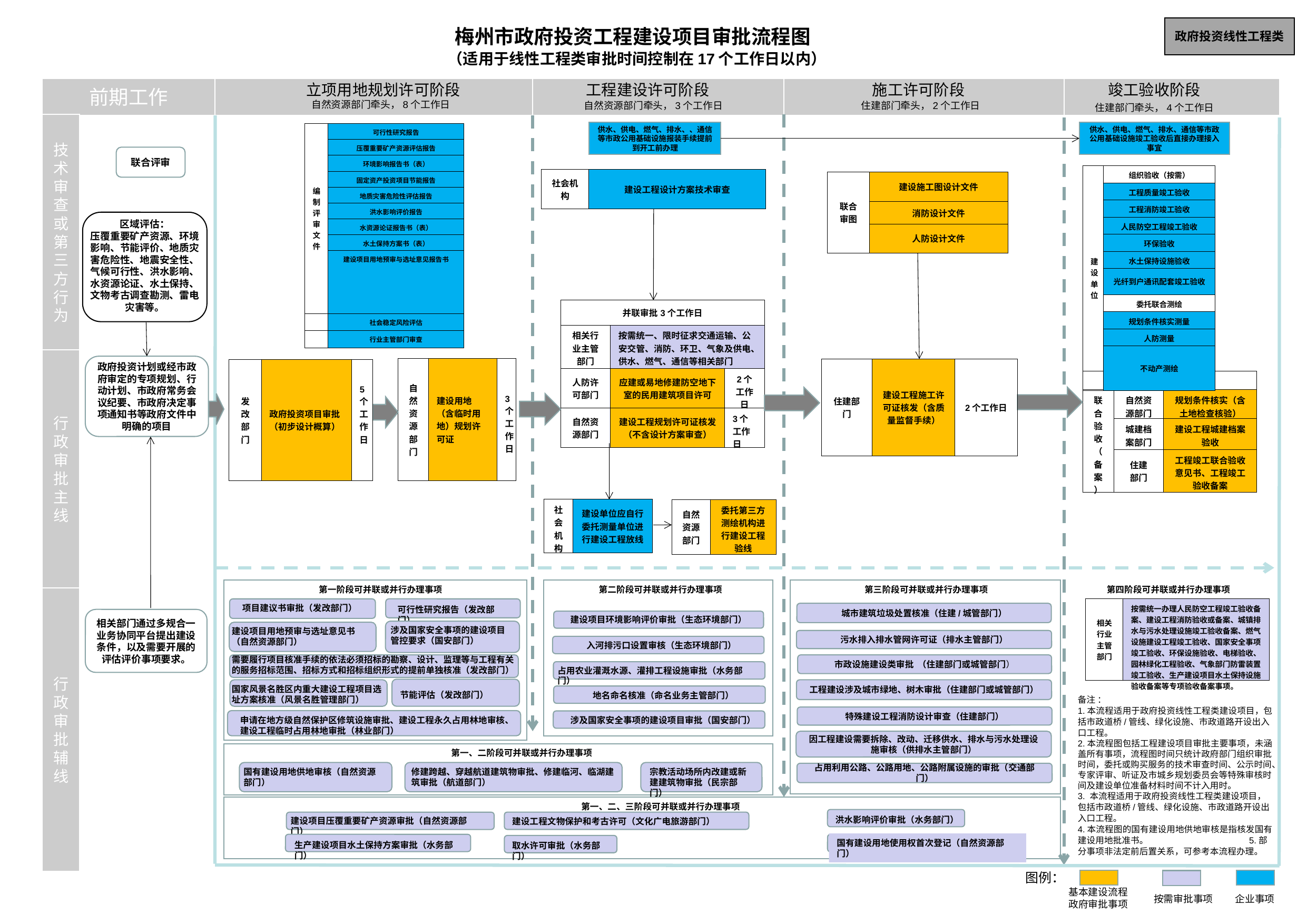

政府投资线性工程类
梅州市政府投资工程建设项目审批流程图
（适用于线性工程类审批时间控制在17个工作日以内）
立项用地规划许可阶段
工程建设许可阶段
施工许可阶段
竣工验收阶段

前期工作

自然资源部门牵头，8个工作日
自然资源部门牵头，3个工作日
住建部门牵头，2个工作日
住建部门牵头，4个工作日
技术审查或第三方行为
供水、供电、燃气、排水、、通信等市政公用基础设施报装手续提前到开工前办理
供水、供电、燃气、排水、通信等市政公用基础设施竣工验收后直接办理接入事宜
| 编制评审文件 | 可行性研究报告 |
| --- | --- |
|  | 压覆重要矿产资源评估报告 |
|  | 环境影响报告书（表） |
|  | 固定资产投资项目节能报告 |
|  | 地质灾害危险性评估报告 |
|  | 洪水影响评价报告 |
|  | 水资源论证报告书（表） |
|  | 水土保持方案书（表） |
|  | 建设项目用地预审与选址意见报告书 |
|  | 社会稳定风险评估 |
|  | 行业主管部门审查 |
联合评审
| 建设单位 | 组织验收（按需） |
| --- | --- |
|  | 工程质量竣工验收 |
|  | 工程消防竣工验收 |
|  | 人民防空工程竣工验收 |
|  | 环保验收 |
|  | 水土保持设施验收 |
|  | 光纤到户通讯配套竣工验收 |
|  | 委托联合测绘 |
|  | 规划条件核实测量 |
|  | 人防测量 |
|  | 不动产测绘 |
| 社会机构 | 建设工程设计方案技术审查 |
| --- | --- |
| 联合审图 | 建设施工图设计文件 |
| --- | --- |
|  | 消防设计文件 |
|  | 人防设计文件 |

区域评估：
压覆重要矿产资源、环境影响、节能评价、地质灾害危险性、地震安全性、气候可行性、洪水影响、水资源论证、水土保持、文物考古调查勘测、雷电灾害等。
| 并联审批3个工作日 |  |  |
| --- | --- | --- |
| 相关行业主管部门 | 按需统一、限时征求交通运输、公安交管、消防、环卫、气象及供电、供水、燃气、通信等相关部门 |  |
| 人防许可部门 | 应建或易地修建防空地下室的民用建筑项目许可 | 2个工作日 |
| 自然资源部门 | 建设工程规划许可证核发 （不含设计方案审查） | 3个工作日 |
行政审批主线
政府投资计划或经市政府审定的专项规划、行动计划、市政府常务会议纪要、市政府决定事项通知书等政府文件中明确的项目
| 自然资源部门 | 建设用地（含临时用地）规划许可证 | 3个工作日 |
| --- | --- | --- |
| 住建部门 | 建设工程施工许可证核发（含质量监督手续） | 2个工作日 |
| --- | --- | --- |
| 发改部门 | 政府投资项目审批（初步设计概算） | 5 个工作日 |
| --- | --- | --- |
| 并联审批4个工作日 |  |  |
| --- | --- | --- |
| 联合验收（备案） | 自然资源部门 | 规划条件核实（含土地检查核验） |
|  | 城建档案部门 | 建设工程城建档案验收 |
|  | 住建 部门 | 工程竣工联合验收意见书、工程竣工验收备案 |

| 社会机构 | 建设单位应自行委托测量单位进行建设工程放线 |
| --- | --- |
| 自然资源部门 | 委托第三方测绘机构进行建设工程验线 |
| --- | --- |

第一阶段可并联或并行办理事项

第二阶段可并联或并行办理事项

第三阶段可并联或并行办理事项
第四阶段可并联或并行办理事项
行政审批辅线

项目建议书审批（发改部门）
| 相关行业主管部门 | 按需统一办理人民防空工程竣工验收备案、建设工程消防验收或备案、城镇排水与污水处理设施竣工验收备案、燃气设施建设工程竣工验收、国家安全事项竣工验收、环保设施验收、电梯验收、园林绿化工程验收、气象部门防雷装置竣工验收、生产建设项目水土保持设施验收备案等专项验收备案事项。 |
| --- | --- |

可行性研究报告（发改部门）
城市建筑垃圾处置核准（住建/城管部门）

相关部门通过多规合一业务协同平台提出建设条件，以及需要开展的评估评价事项要求。
建设项目环境影响评价审批（生态环境部门）
涉及国家安全事项的建设项目管控要求（国安部门）

建设项目用地预审与选址意见书
（自然资源部门）

污水排入排水管网许可证（排水主管部门）

入河排污口设置审核（生态环境部门）
需要履行项目核准手续的依法必须招标的勘察、设计、监理等与工程有关的服务招标范围、招标方式和招标组织形式的提前单独核准（发改部门）

市政设施建设类审批  （住建部门或城管部门）
占用农业灌溉水源、灌排工程设施审批（水务部门）

节能评估（发改部门）
国家风景名胜区内重大建设工程项目选址方案核准（风景名胜管理部门）

工程建设涉及城市绿地、树木审批（住建部门或城管部门）

地名命名核准（命名业务主管部门）
备注 ：
1.本流程适用于政府投资线性工程类建设项目，包括市政道桥/管线、绿化设施、市政道路开设出入口工程。
2.本流程图包括工程建设项目审批主要事项，未涵盖所有事项，流程图时间只统计政府部门组织审批时间，委托或购买服务的技术审查时间、公示时间、专家评审、听证及市城乡规划委员会等特殊审核时间及建设单位准备材料时间不计入用时。
3. 本流程适用于政府投资线性工程类建设项目，包括市政道桥/管线、绿化设施、市政道路开设出入口工程。
4.本流程图的国有建设用地供地审核是指核发国有建设用地批准书。                                                  5.部分事项非法定前后置关系，可参考本流程办理。

特殊建设工程消防设计审查（住建部门）

申请在地方级自然保护区修筑设施审批、建设工程永久占用林地审核、建设工程临时占用林地审批（林业部门）

涉及国家安全事项的建设项目审批（国安部门）
因工程建设需要拆除、改动、迁移供水、排水与污水处理设施审核（供排水主管部门）

第一、二阶段可并联或并行办理事项

国有建设用地供地审核（自然资源部门）
修建跨越、穿越航道建筑物审批、修建临河、临湖建筑审批（航道部门）
宗教活动场所内改建或新建建筑物审批（民宗部门）
占用利用公路、公路用地、公路附属设施的审批（交通部门）
第一、二、三阶段可并联或并行办理事项

洪水影响评价审批（水务部门）
建设项目压覆重要矿产资源审批（自然资源部门）

建设工程文物保护和考古许可（文化广电旅游部门）
国有建设用地使用权首次登记（自然资源部门）

生产建设项目水土保持方案审批（水务部门）

取水许可审批（水务部门）
图例：

基本建设流程政府审批事项
企业事项
按需审批事项